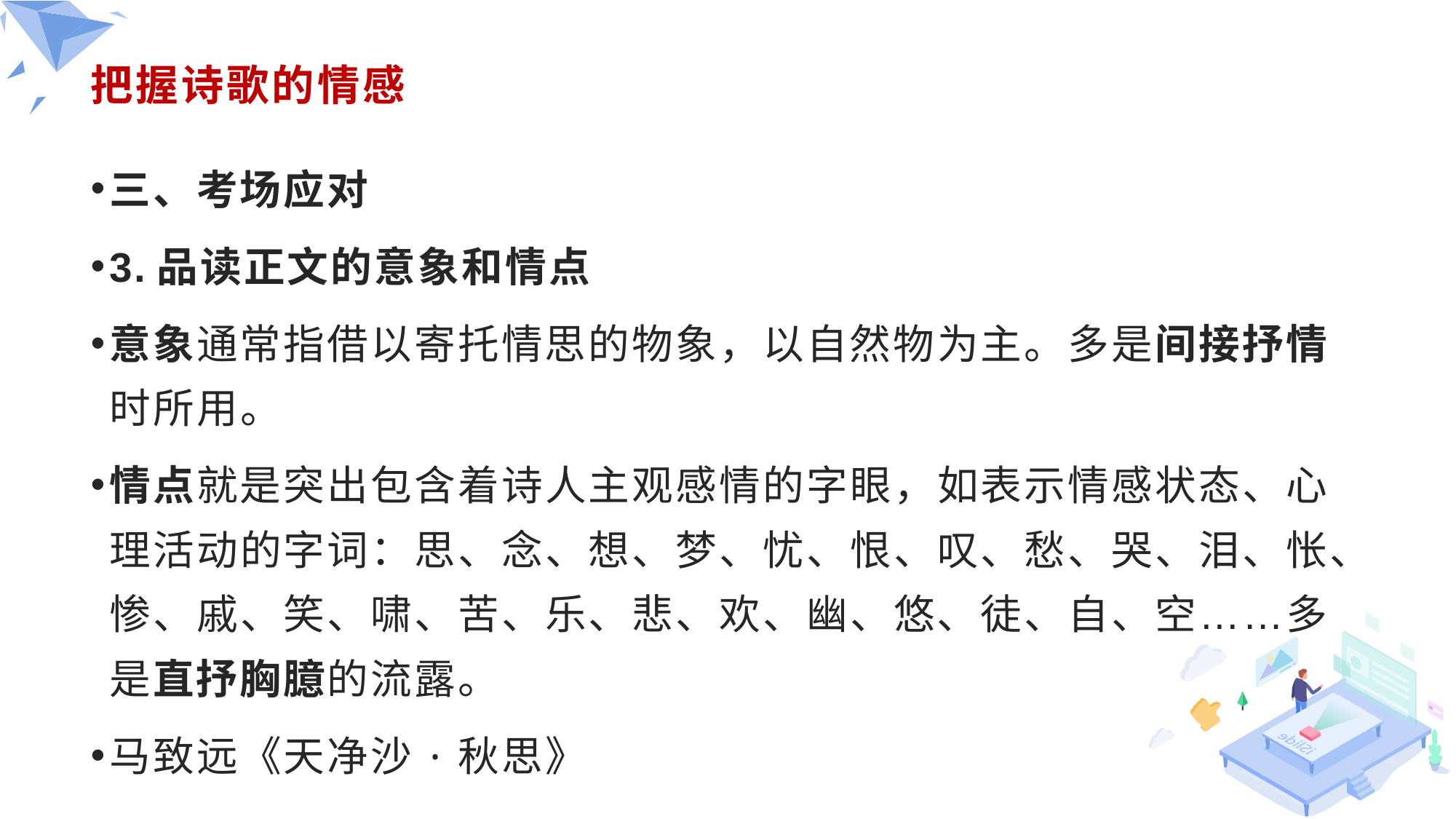

# 把握诗歌的情感
三、考场应对
3.品读正文的意象和情点
意象通常指借以寄托情思的物象，以自然物为主。多是间接抒情时所用。
情点就是突出包含着诗人主观感情的字眼，如表示情感状态、心理活动的字词：思、念、想、梦、忧、恨、叹、愁、哭、泪、怅、惨、戚、笑、啸、苦、乐、悲、欢、幽、悠、徒、自、空……多是直抒胸臆的流露。
马致远《天净沙·秋思》